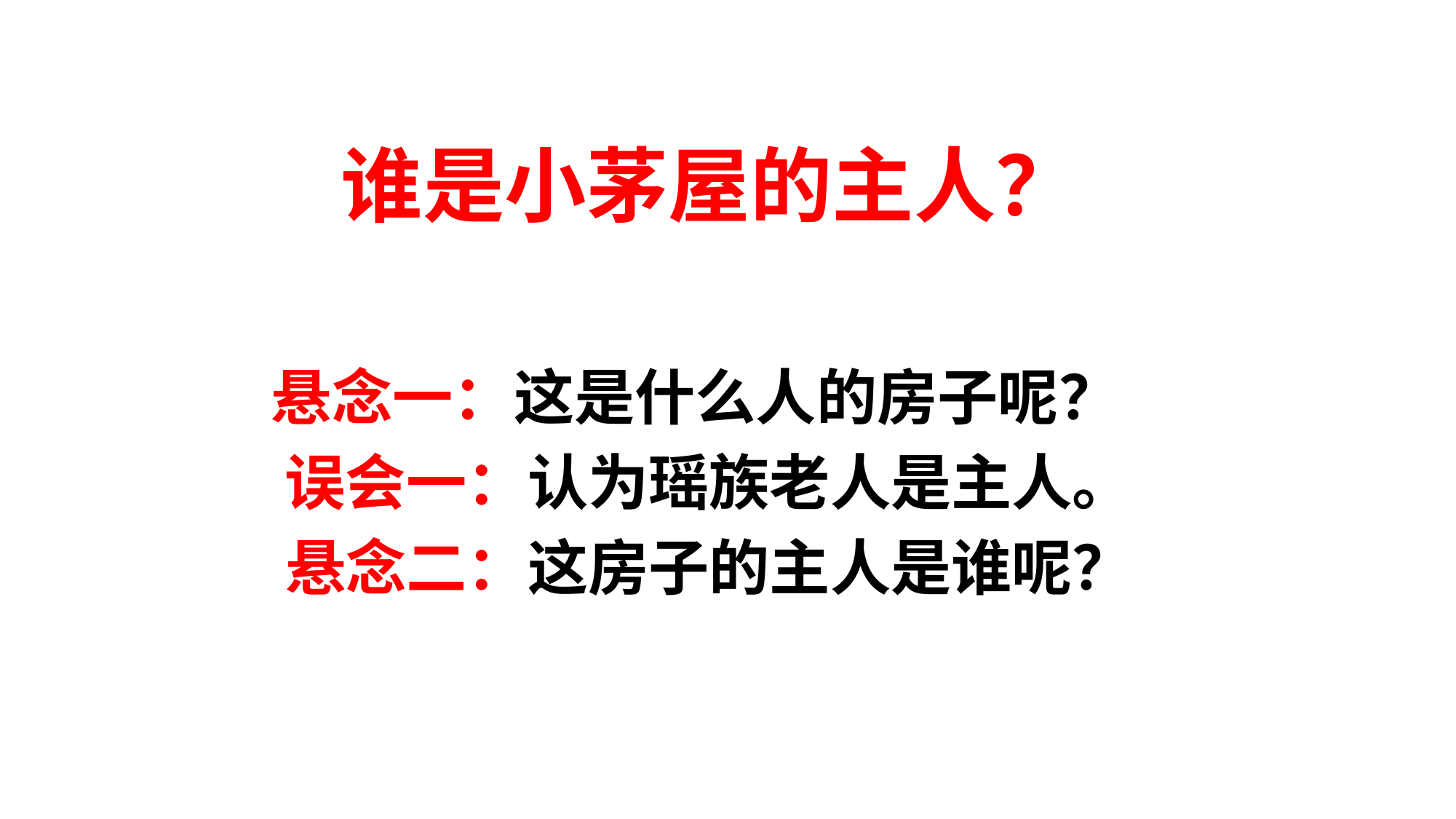

谁是小茅屋的主人？

悬念一：这是什么人的房子呢？
误会一：认为瑶族老人是主人。

悬念二：这房子的主人是谁呢？